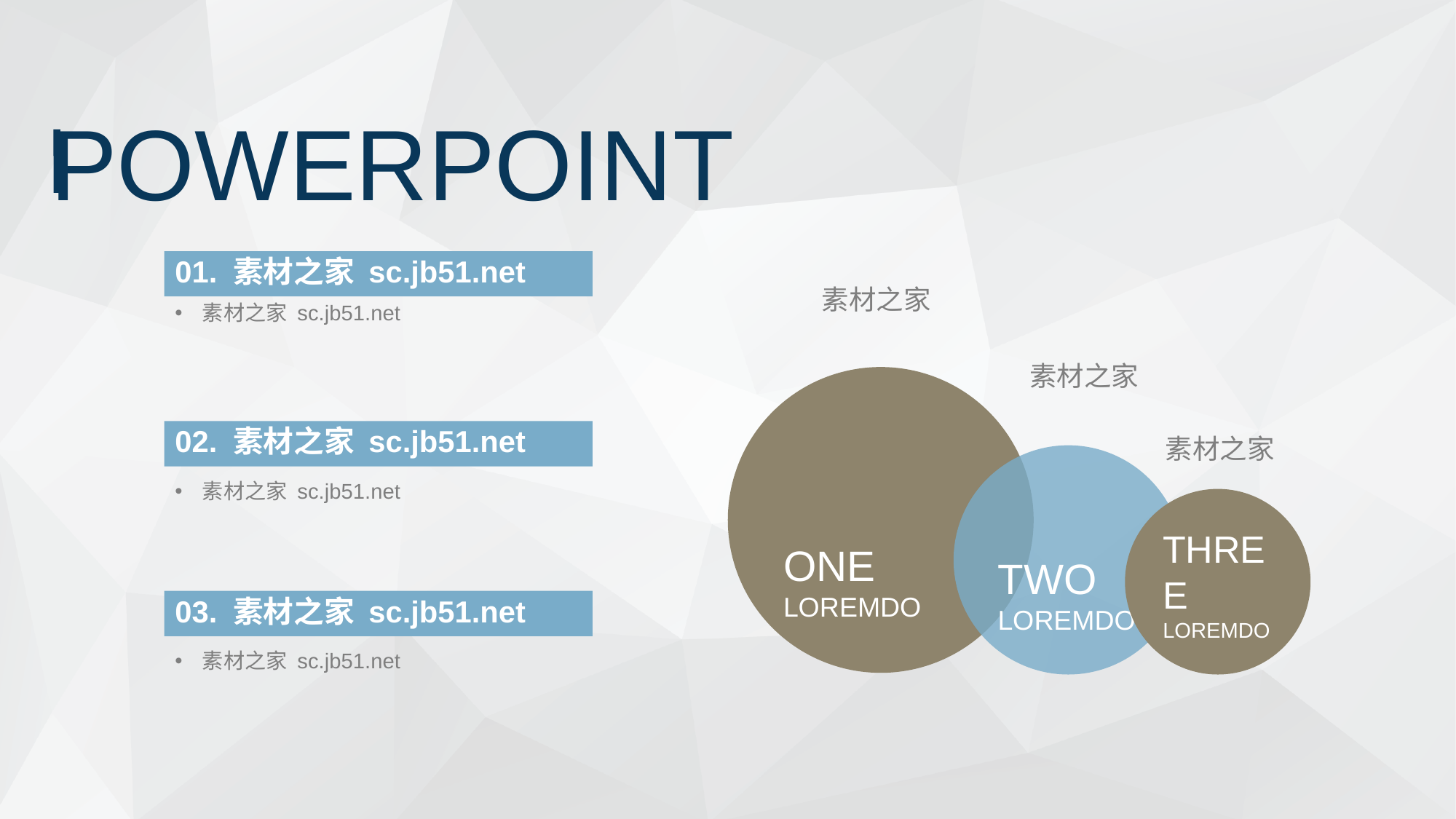

POWERPOINT

01. 素材之家 sc.jb51.net
素材之家
素材之家 sc.jb51.net
素材之家

ONE
LOREMDO
02. 素材之家 sc.jb51.net

素材之家
TWO
LOREMDO
素材之家 sc.jb51.net
THREE
LOREMDO
03. 素材之家 sc.jb51.net

素材之家 sc.jb51.net